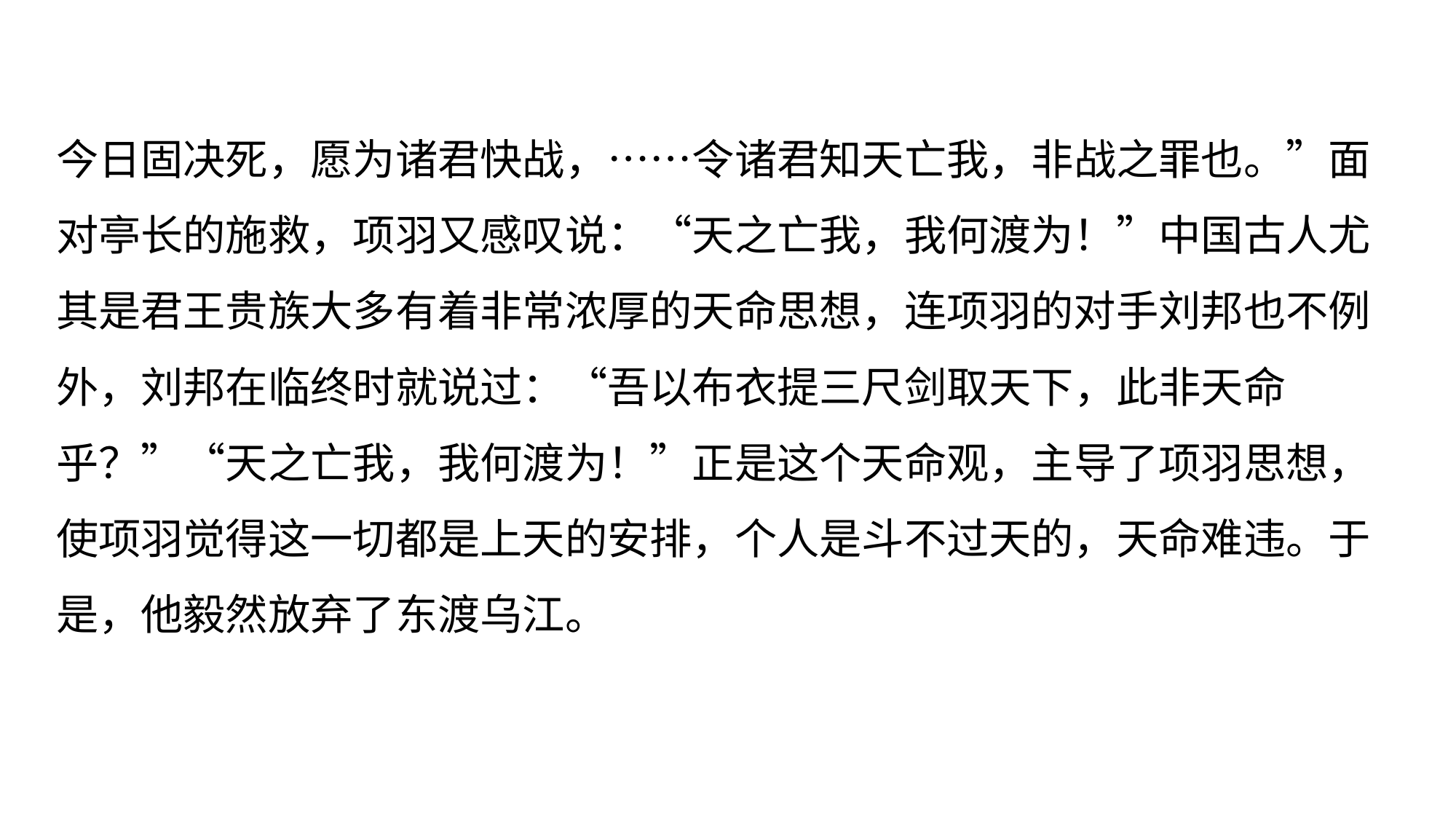

今日固决死，愿为诸君快战，……令诸君知天亡我，非战之罪也。”面对亭长的施救，项羽又感叹说：“天之亡我，我何渡为！”中国古人尤其是君王贵族大多有着非常浓厚的天命思想，连项羽的对手刘邦也不例外，刘邦在临终时就说过：“吾以布衣提三尺剑取天下，此非天命乎？”“天之亡我，我何渡为！”正是这个天命观，主导了项羽思想，使项羽觉得这一切都是上天的安排，个人是斗不过天的，天命难违。于是，他毅然放弃了东渡乌江。